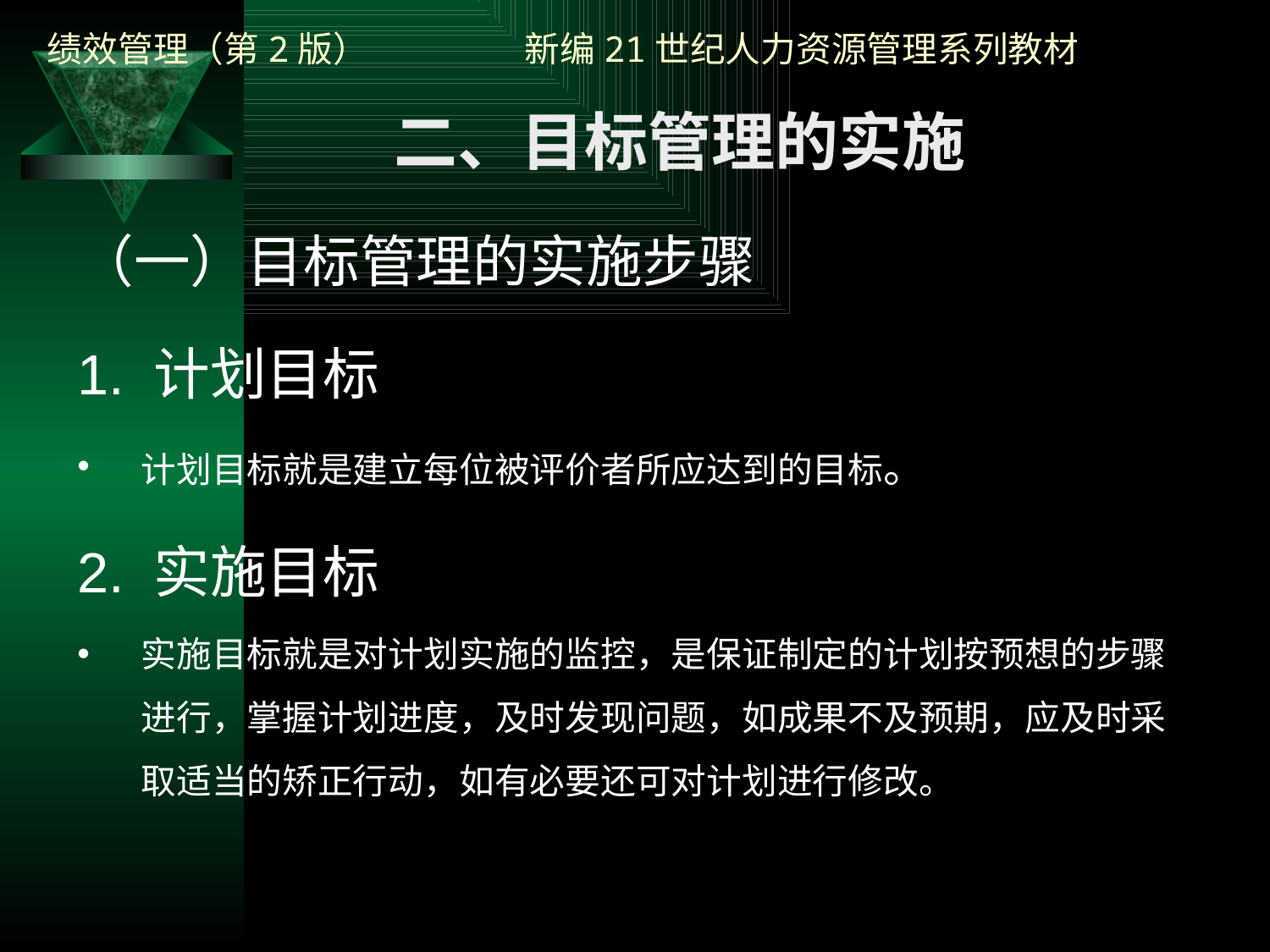

二、目标管理的实施
（一）目标管理的实施步骤
1. 计划目标
计划目标就是建立每位被评价者所应达到的目标。
2. 实施目标
实施目标就是对计划实施的监控，是保证制定的计划按预想的步骤进行，掌握计划进度，及时发现问题，如成果不及预期，应及时采取适当的矫正行动，如有必要还可对计划进行修改。